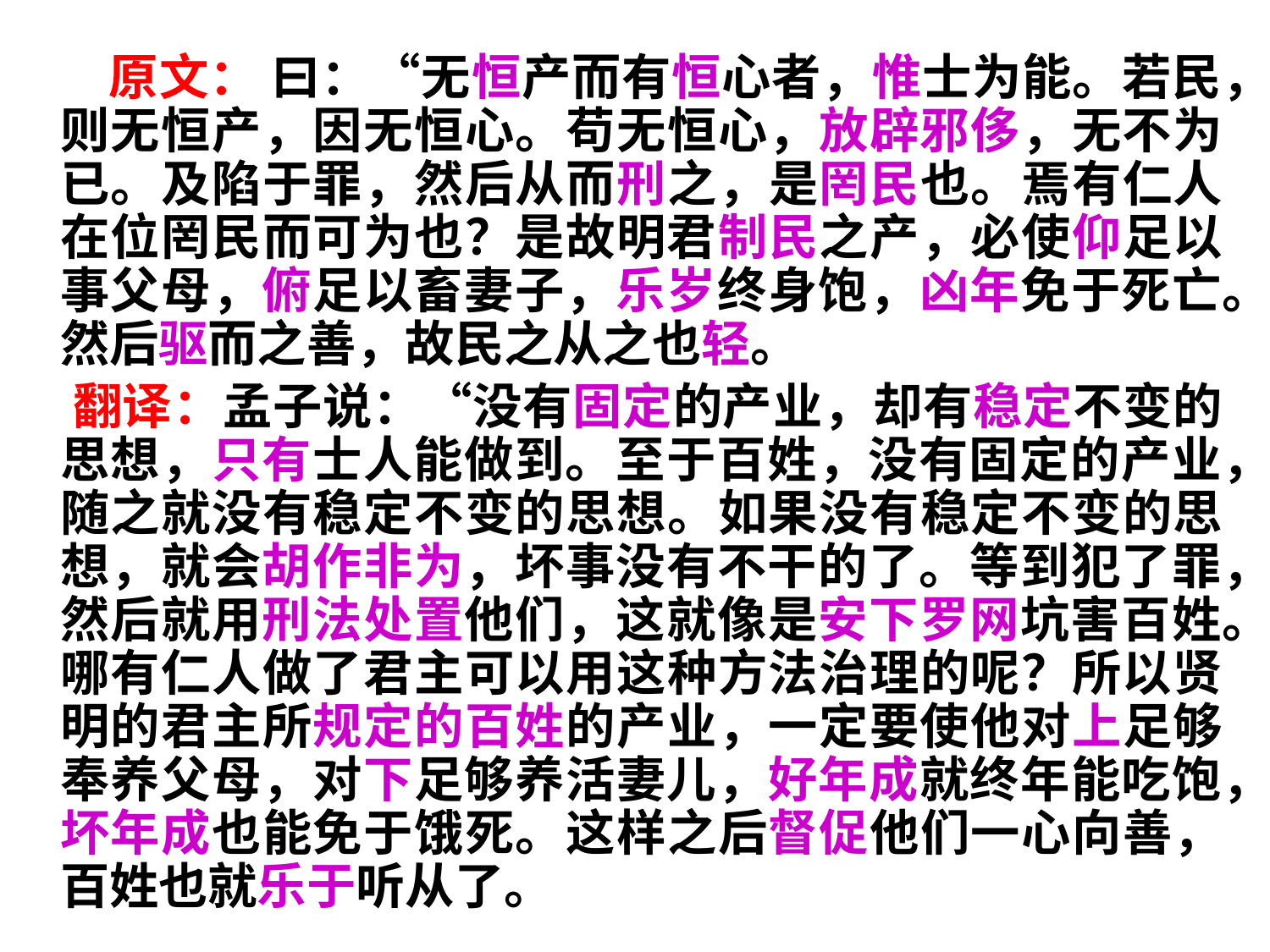

# 原文： 曰：“无恒产而有恒心者，惟士为能。若民，则无恒产，因无恒心。苟无恒心，放辟邪侈，无不为已。及陷于罪，然后从而刑之，是罔民也。焉有仁人在位罔民而可为也？是故明君制民之产，必使仰足以事父母，俯足以畜妻子，乐岁终身饱，凶年免于死亡。然后驱而之善，故民之从之也轻。
    翻译：孟子说：“没有固定的产业，却有稳定不变的思想，只有士人能做到。至于百姓，没有固定的产业，随之就没有稳定不变的思想。如果没有稳定不变的思想，就会胡作非为，坏事没有不干的了。等到犯了罪，然后就用刑法处置他们，这就像是安下罗网坑害百姓。哪有仁人做了君主可以用这种方法治理的呢？所以贤明的君主所规定的百姓的产业，一定要使他对上足够奉养父母，对下足够养活妻儿，好年成就终年能吃饱，坏年成也能免于饿死。这样之后督促他们一心向善，百姓也就乐于听从了。